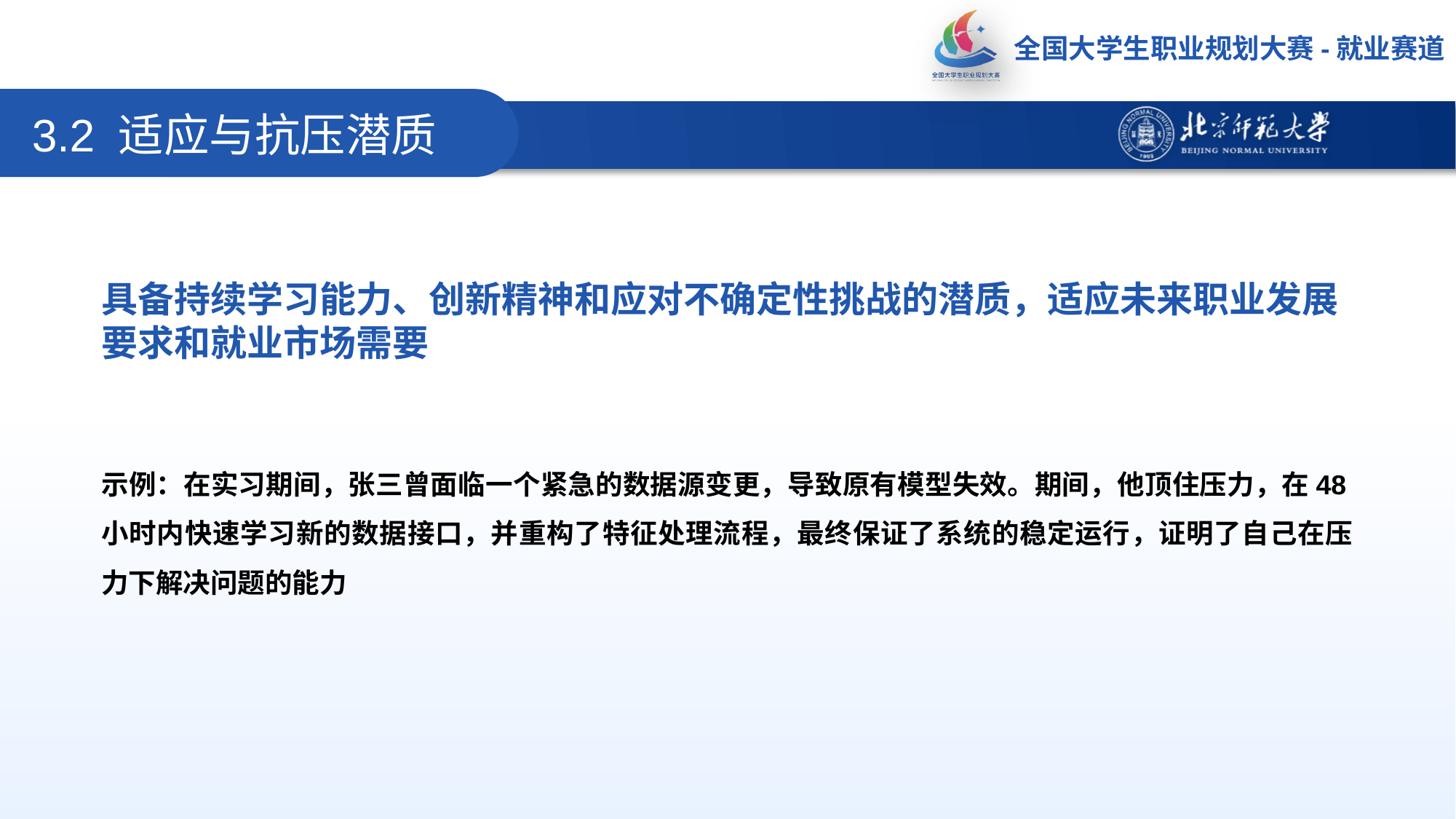

3.2 适应与抗压潜质
具备持续学习能力、创新精神和应对不确定性挑战的潜质，适应未来职业发展要求和就业市场需要
示例：在实习期间，张三曾面临一个紧急的数据源变更，导致原有模型失效。期间，他顶住压力，在48小时内快速学习新的数据接口，并重构了特征处理流程，最终保证了系统的稳定运行，证明了自己在压力下解决问题的能力